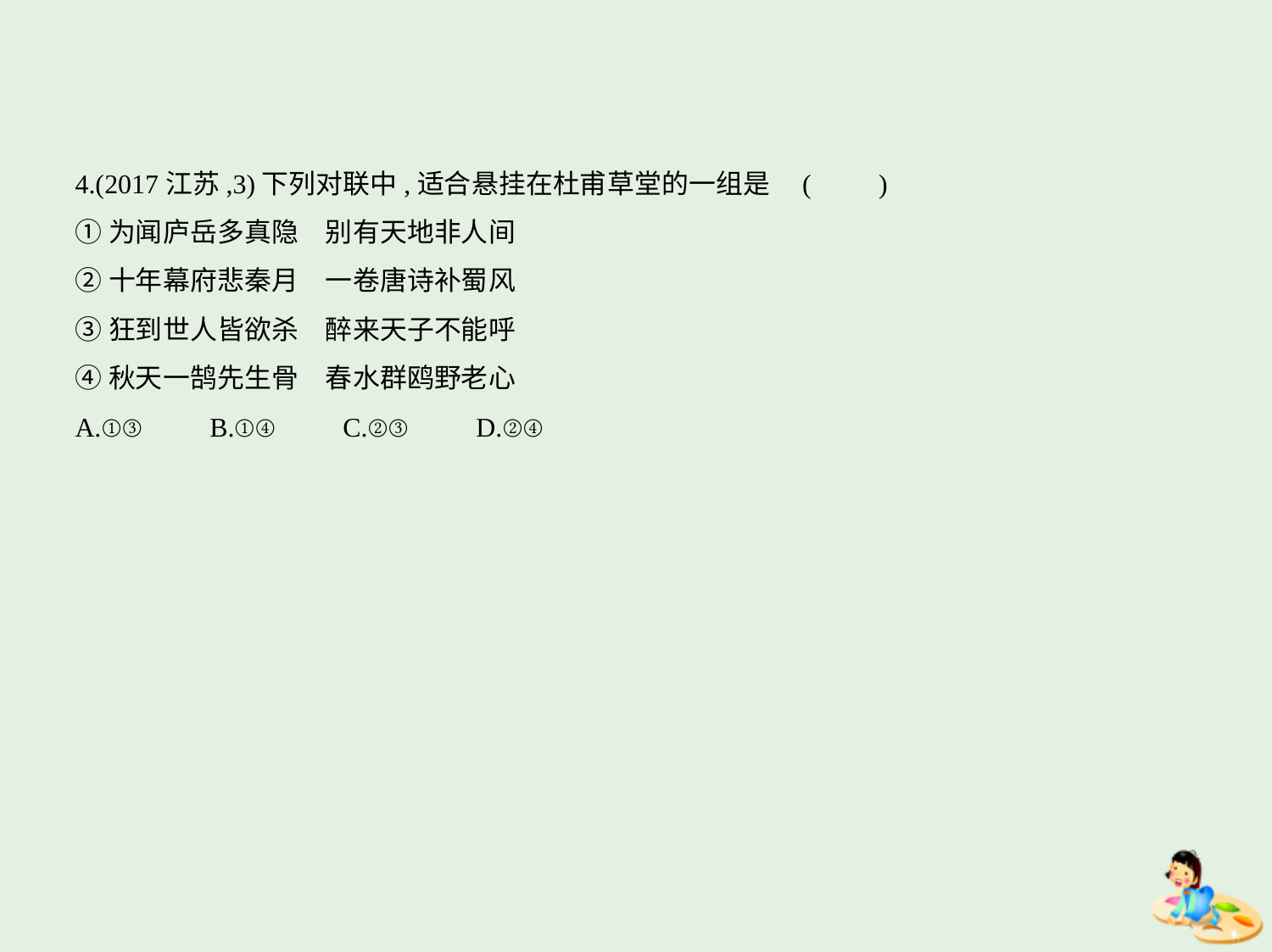

4.(2017江苏,3)下列对联中,适合悬挂在杜甫草堂的一组是 (　　)
①为闻庐岳多真隐　别有天地非人间
②十年幕府悲秦月　一卷唐诗补蜀风
③狂到世人皆欲杀　醉来天子不能呼
④秋天一鹄先生骨　春水群鸥野老心
A.①③　　B.①④　　C.②③　　D.②④